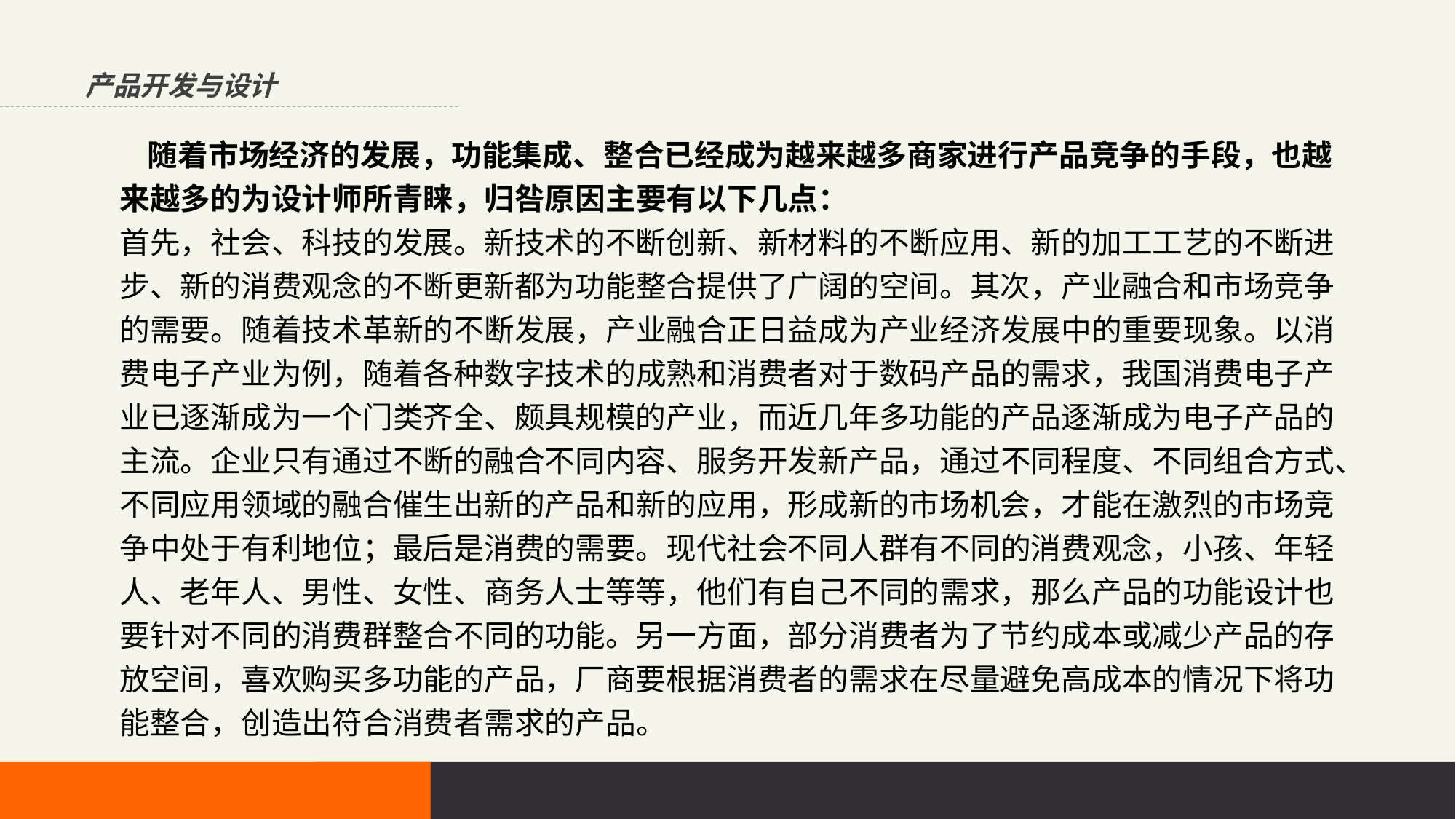

产品开发与设计
   随着市场经济的发展，功能集成、整合已经成为越来越多商家进行产品竞争的手段，也越来越多的为设计师所青睐，归咎原因主要有以下几点：
首先，社会、科技的发展。新技术的不断创新、新材料的不断应用、新的加工工艺的不断进步、新的消费观念的不断更新都为功能整合提供了广阔的空间。其次，产业融合和市场竞争的需要。随着技术革新的不断发展，产业融合正日益成为产业经济发展中的重要现象。以消费电子产业为例，随着各种数字技术的成熟和消费者对于数码产品的需求，我国消费电子产业已逐渐成为一个门类齐全、颇具规模的产业，而近几年多功能的产品逐渐成为电子产品的主流。企业只有通过不断的融合不同内容、服务开发新产品，通过不同程度、不同组合方式、不同应用领域的融合催生出新的产品和新的应用，形成新的市场机会，才能在激烈的市场竞争中处于有利地位；最后是消费的需要。现代社会不同人群有不同的消费观念，小孩、年轻人、老年人、男性、女性、商务人士等等，他们有自己不同的需求，那么产品的功能设计也要针对不同的消费群整合不同的功能。另一方面，部分消费者为了节约成本或减少产品的存放空间，喜欢购买多功能的产品，厂商要根据消费者的需求在尽量避免高成本的情况下将功能整合，创造出符合消费者需求的产品。